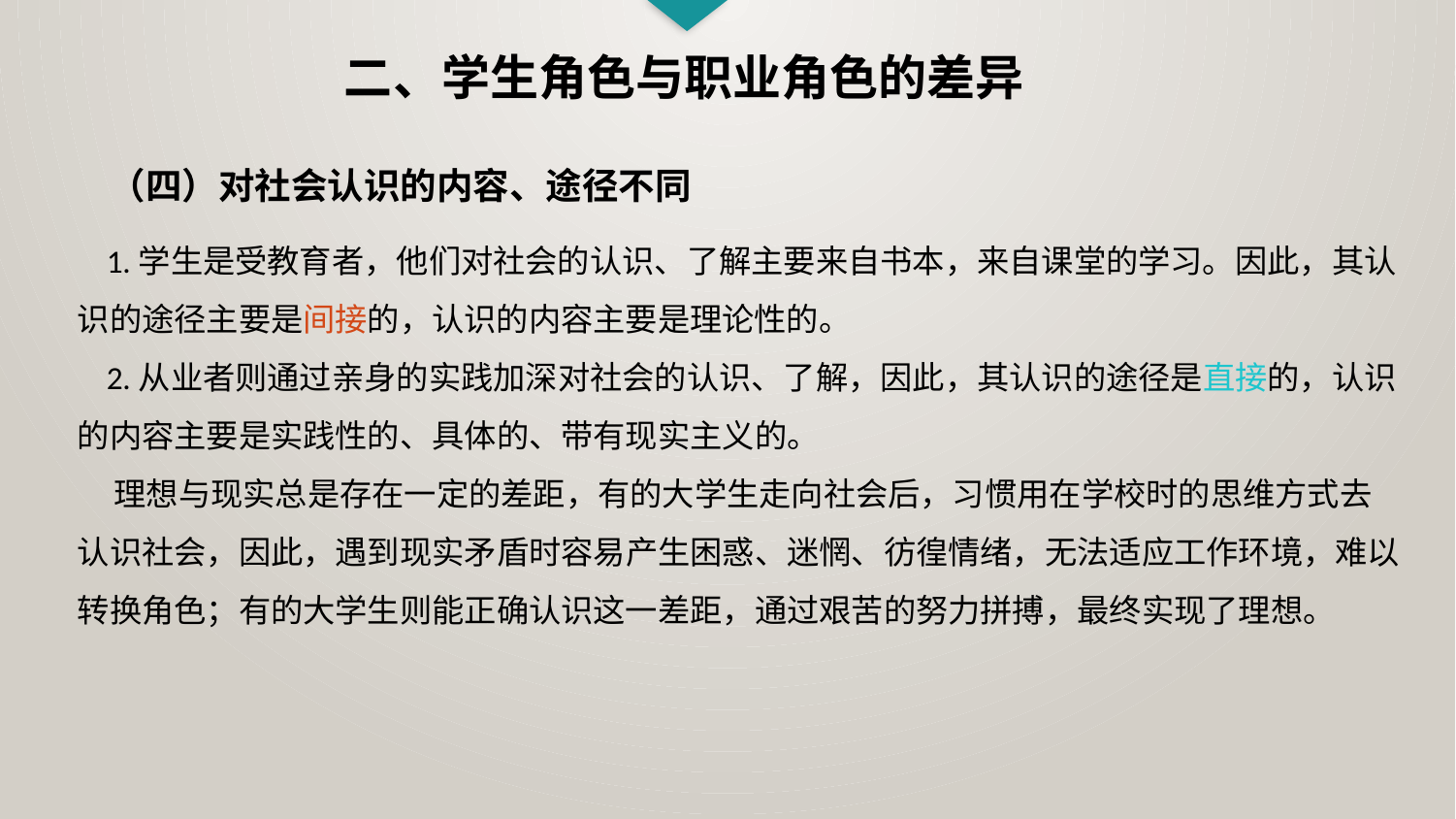

二、学生角色与职业角色的差异
（四）对社会认识的内容、途径不同
    1.学生是受教育者，他们对社会的认识、了解主要来自书本，来自课堂的学习。因此，其认识的途径主要是间接的，认识的内容主要是理论性的。
    2.从业者则通过亲身的实践加深对社会的认识、了解，因此，其认识的途径是直接的，认识的内容主要是实践性的、具体的、带有现实主义的。
    理想与现实总是存在一定的差距，有的大学生走向社会后，习惯用在学校时的思维方式去认识社会，因此，遇到现实矛盾时容易产生困惑、迷惘、彷徨情绪，无法适应工作环境，难以转换角色；有的大学生则能正确认识这一差距，通过艰苦的努力拼搏，最终实现了理想。
14